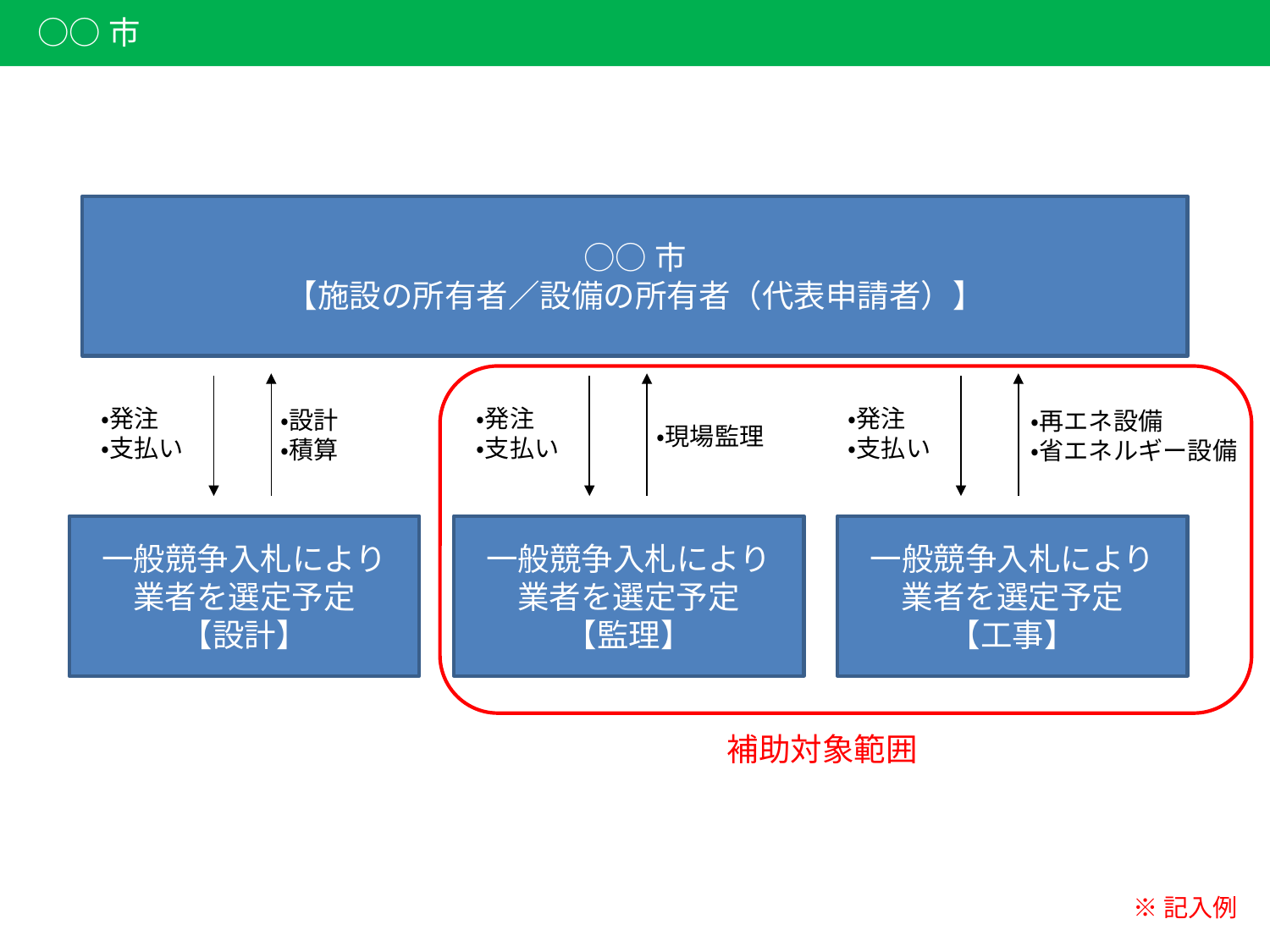

○○市
○○市
【施設の所有者／設備の所有者（代表申請者）】

・発注
・支払い
・発注
・支払い
・発注
・支払い
・設計
・積算
・再エネ設備
・省エネルギー設備
・現場監理
一般競争入札により
業者を選定予定
【設計】
一般競争入札により
業者を選定予定
【監理】
一般競争入札により
業者を選定予定
【工事】
補助対象範囲
※記入例